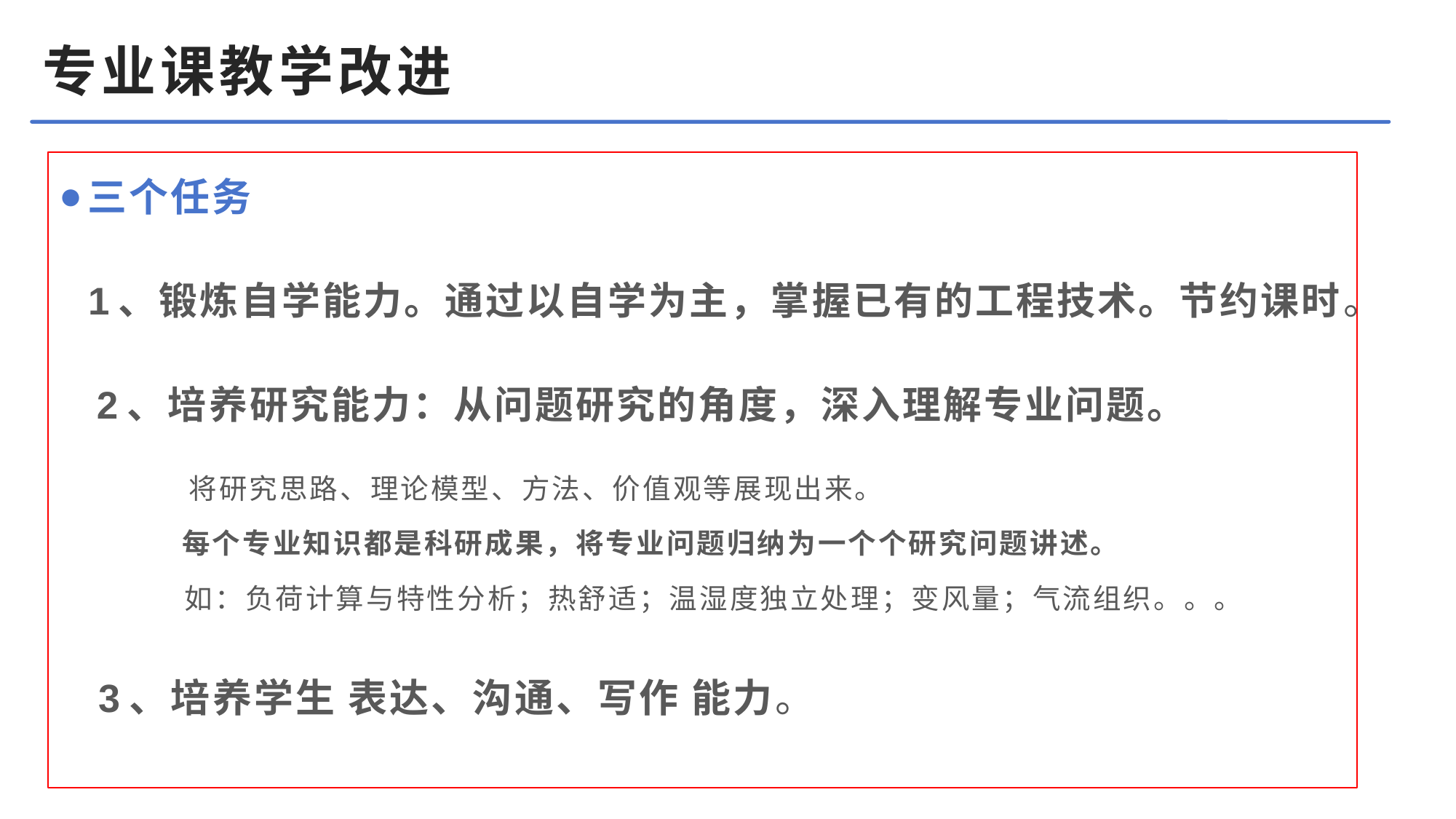

# 专业课教学改进
三个任务
   1、锻炼自学能力。通过以自学为主，掌握已有的工程技术。节约课时。
   2、培养研究能力：从问题研究的角度，深入理解专业问题。
               将研究思路、理论模型、方法、价值观等展现出来。
              每个专业知识都是科研成果，将专业问题归纳为一个个研究问题讲述。
              如：负荷计算与特性分析；热舒适；温湿度独立处理；变风量；气流组织。。。
   3、培养学生 表达、沟通、写作 能力。